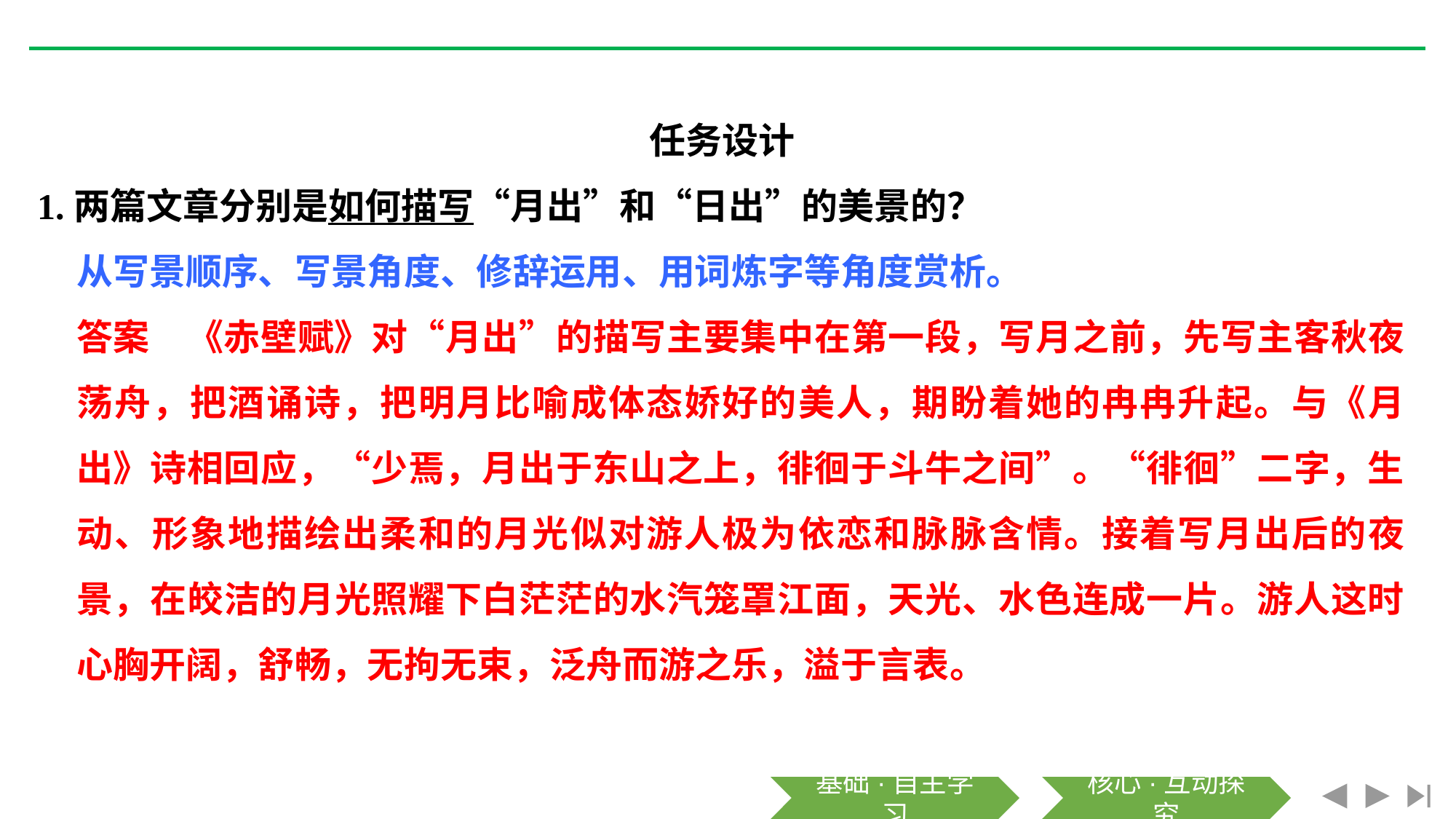

任务设计
1.两篇文章分别是如何描写“月出”和“日出”的美景的？
从写景顺序、写景角度、修辞运用、用词炼字等角度赏析。
答案　《赤壁赋》对“月出”的描写主要集中在第一段，写月之前，先写主客秋夜荡舟，把酒诵诗，把明月比喻成体态娇好的美人，期盼着她的冉冉升起。与《月出》诗相回应，“少焉，月出于东山之上，徘徊于斗牛之间”。“徘徊”二字，生动、形象地描绘出柔和的月光似对游人极为依恋和脉脉含情。接着写月出后的夜景，在皎洁的月光照耀下白茫茫的水汽笼罩江面，天光、水色连成一片。游人这时心胸开阔，舒畅，无拘无束，泛舟而游之乐，溢于言表。